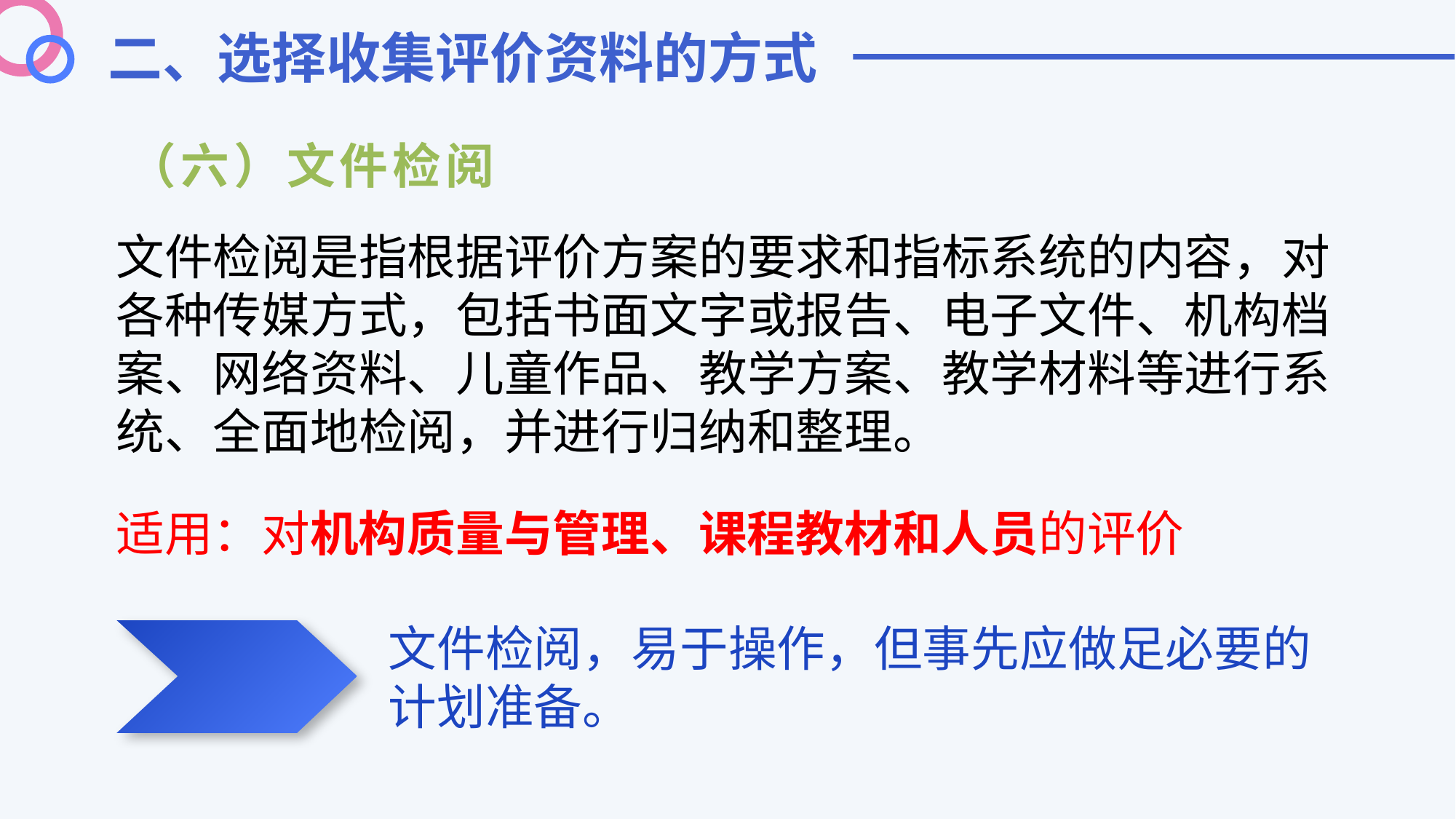

二、选择收集评价资料的方式

（六）文件检阅
文件检阅是指根据评价方案的要求和指标系统的内容，对各种传媒方式，包括书面文字或报告、电子文件、机构档案、网络资料、儿童作品、教学方案、教学材料等进行系统、全面地检阅，并进行归纳和整理。

适用：对机构质量与管理、课程教材和人员的评价
文件检阅，易于操作，但事先应做足必要的计划准备。